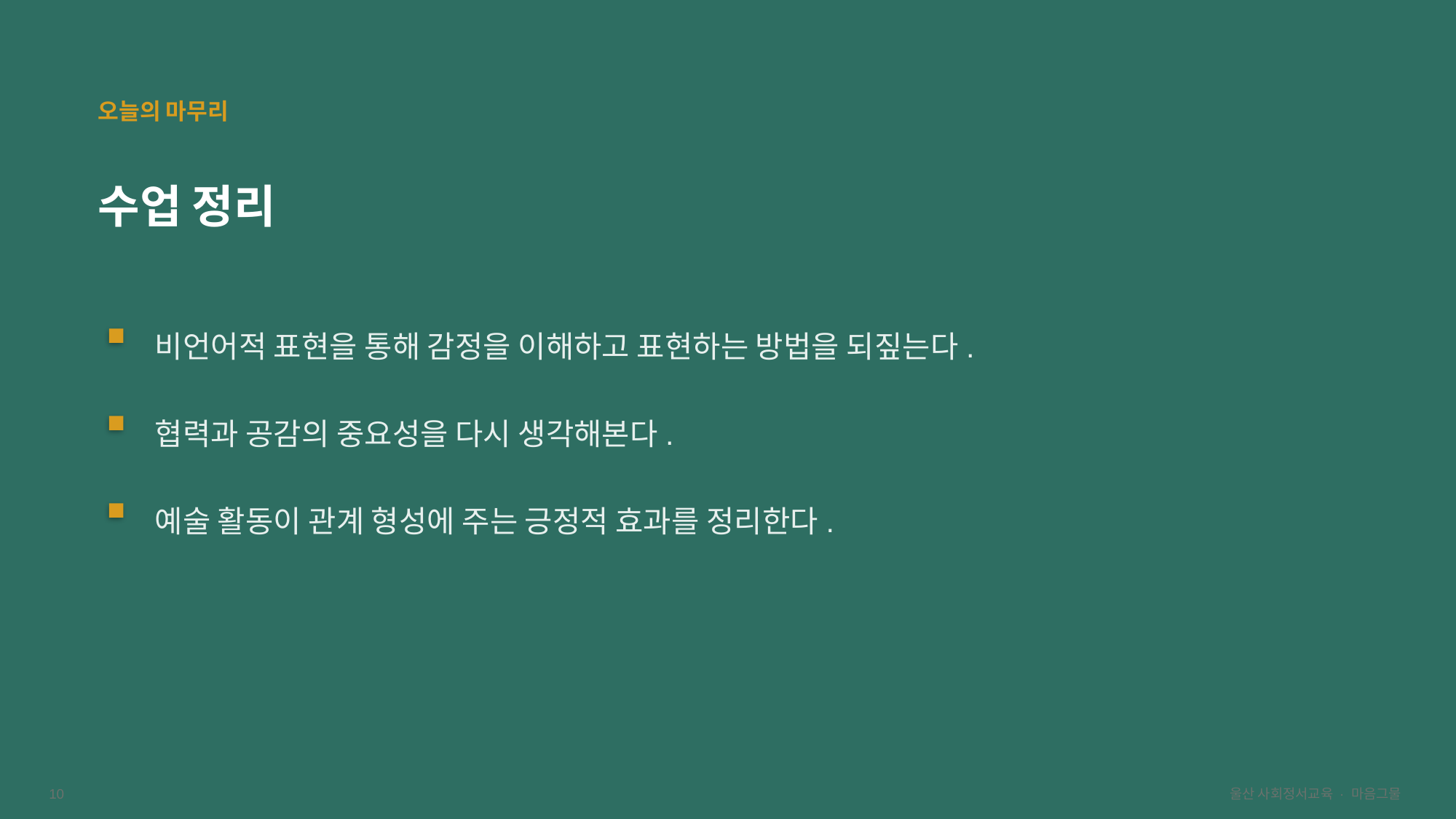

오늘의 마무리
수업 정리
비언어적 표현을 통해 감정을 이해하고 표현하는 방법을 되짚는다.

협력과 공감의 중요성을 다시 생각해본다.

예술 활동이 관계 형성에 주는 긍정적 효과를 정리한다.

10
울산 사회정서교육 · 마음그물